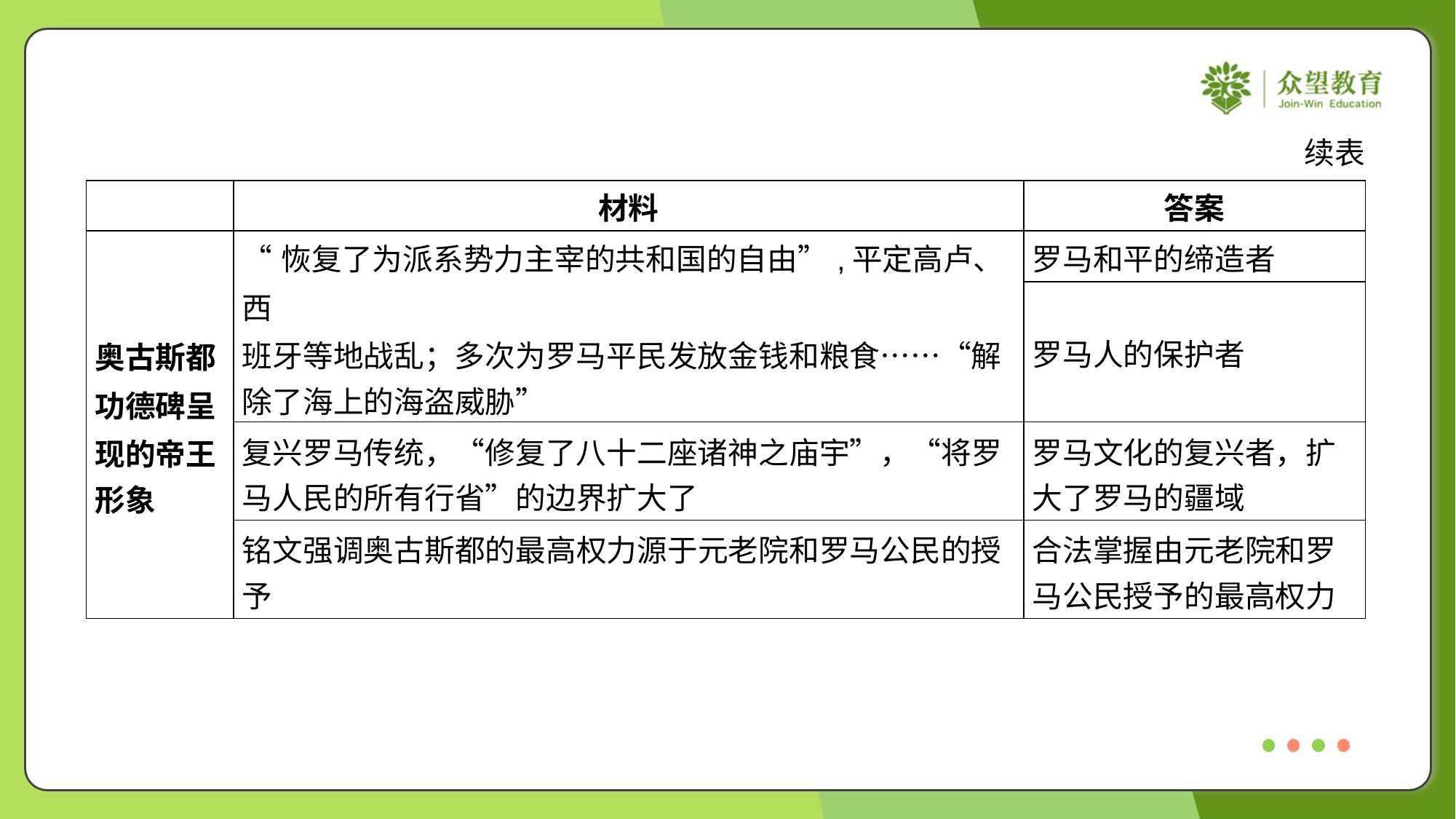

续表
|  | 材料 | 答案 |
| --- | --- | --- |
| 奥古斯都 功德碑呈 现的帝王 形象 | “恢复了为派系势力主宰的共和国的自由”,平定高卢、西 班牙等地战乱；多次为罗马平民发放金钱和粮食……“解 除了海上的海盗威胁” | 罗马和平的缔造者 |
|  |  | 罗马人的保护者 |
|  | 复兴罗马传统，“修复了八十二座诸神之庙宇”，“将罗 马人民的所有行省”的边界扩大了 | 罗马文化的复兴者，扩 大了罗马的疆域 |
|  | 铭文强调奥古斯都的最高权力源于元老院和罗马公民的授 予 | 合法掌握由元老院和罗 马公民授予的最高权力 |